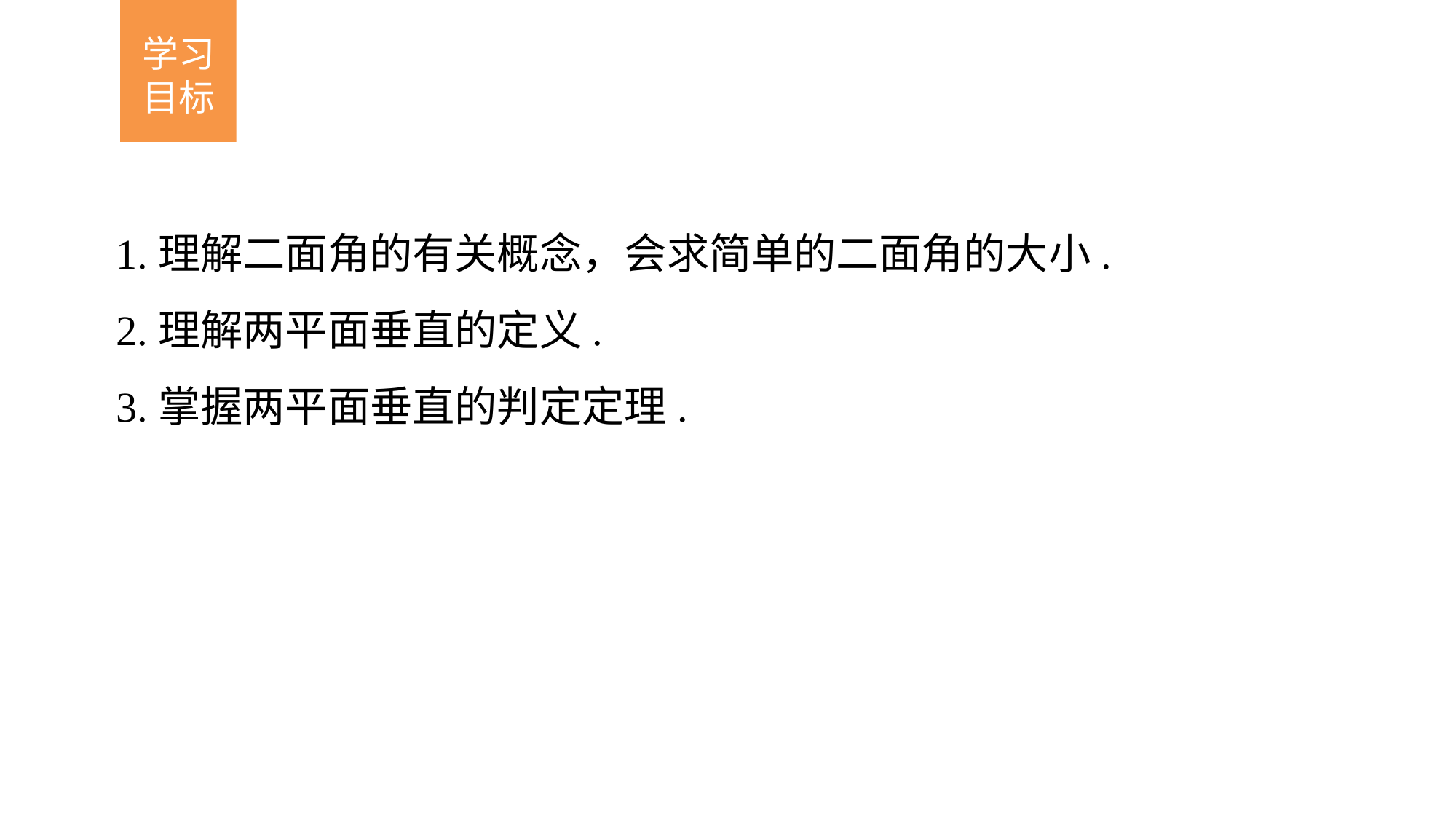

学习目标
1.理解二面角的有关概念，会求简单的二面角的大小.
2.理解两平面垂直的定义.
3.掌握两平面垂直的判定定理.